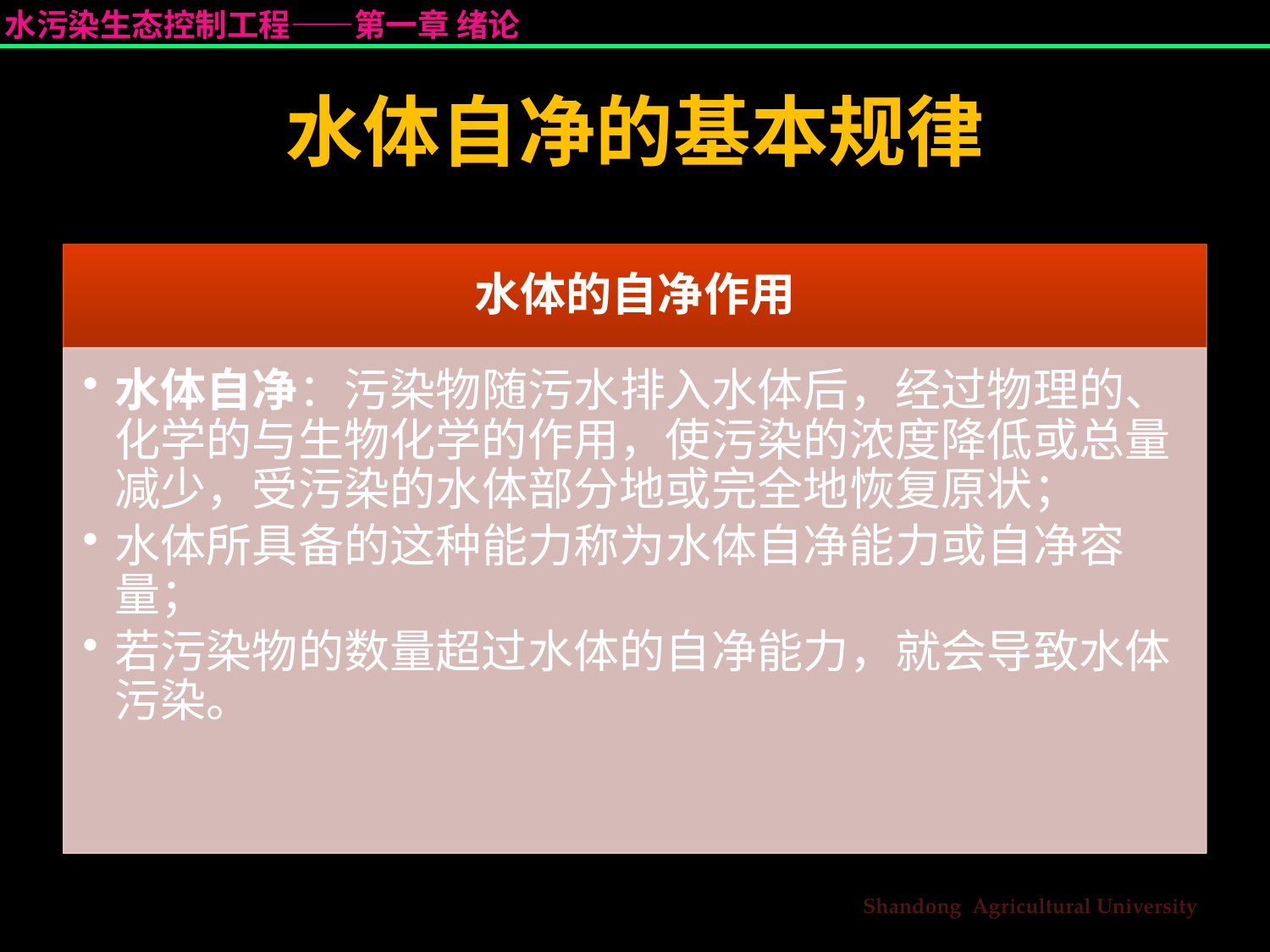

# 水体自净的基本规律
水体的自净作用
水体自净：污染物随污水排入水体后，经过物理的、化学的与生物化学的作用，使污染的浓度降低或总量减少，受污染的水体部分地或完全地恢复原状；
水体所具备的这种能力称为水体自净能力或自净容量；
若污染物的数量超过水体的自净能力，就会导致水体污染。